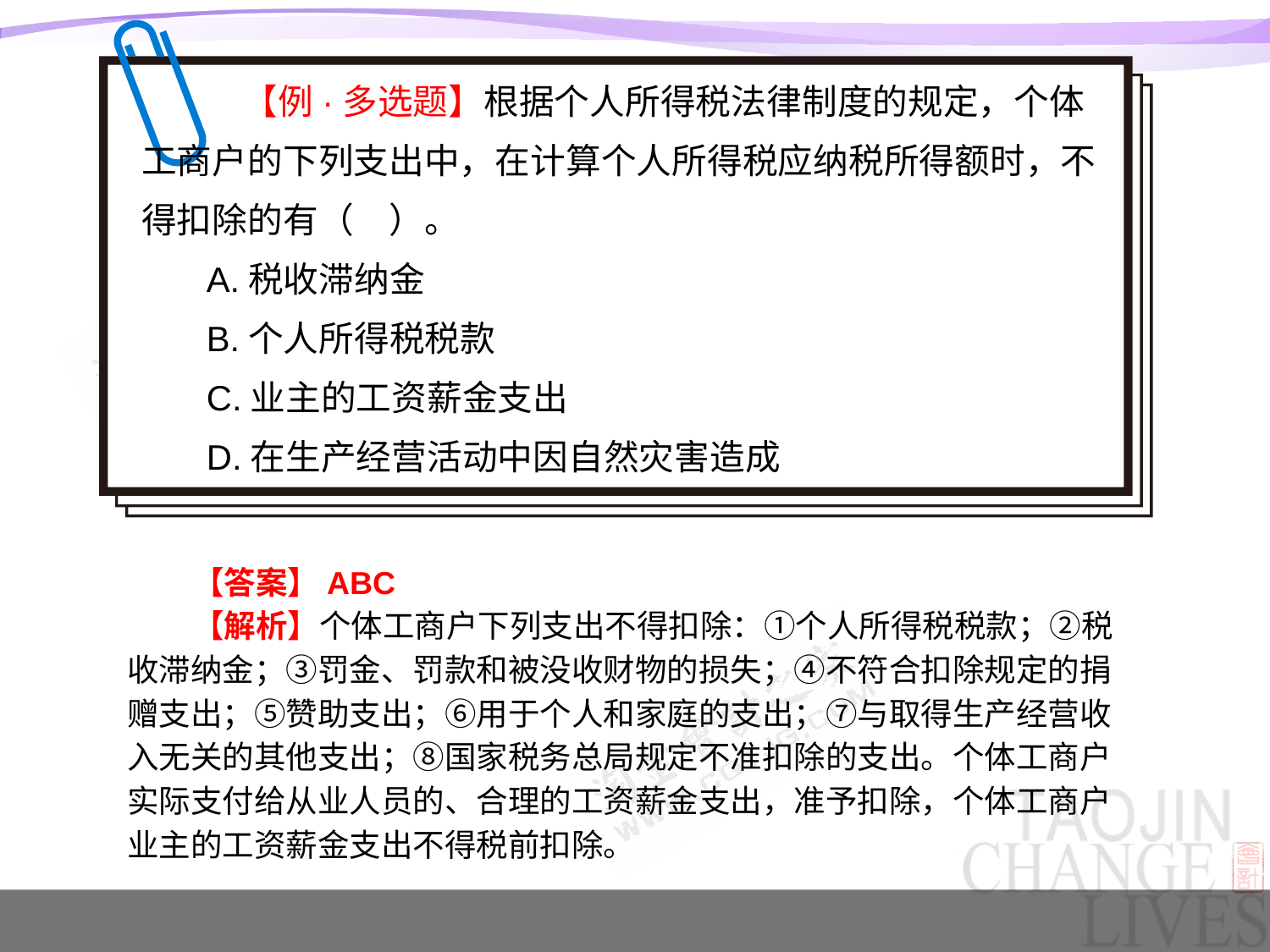

【例·多选题】根据个人所得税法律制度的规定，个体工商户的下列支出中，在计算个人所得税应纳税所得额时，不得扣除的有（　）。
A.税收滞纳金
B.个人所得税税款
C.业主的工资薪金支出
D.在生产经营活动中因自然灾害造成的损失
【答案】ABC
【解析】个体工商户下列支出不得扣除：①个人所得税税款；②税收滞纳金；③罚金、罚款和被没收财物的损失；④不符合扣除规定的捐赠支出；⑤赞助支出；⑥用于个人和家庭的支出；⑦与取得生产经营收入无关的其他支出；⑧国家税务总局规定不准扣除的支出。个体工商户实际支付给从业人员的、合理的工资薪金支出，准予扣除，个体工商户业主的工资薪金支出不得税前扣除。